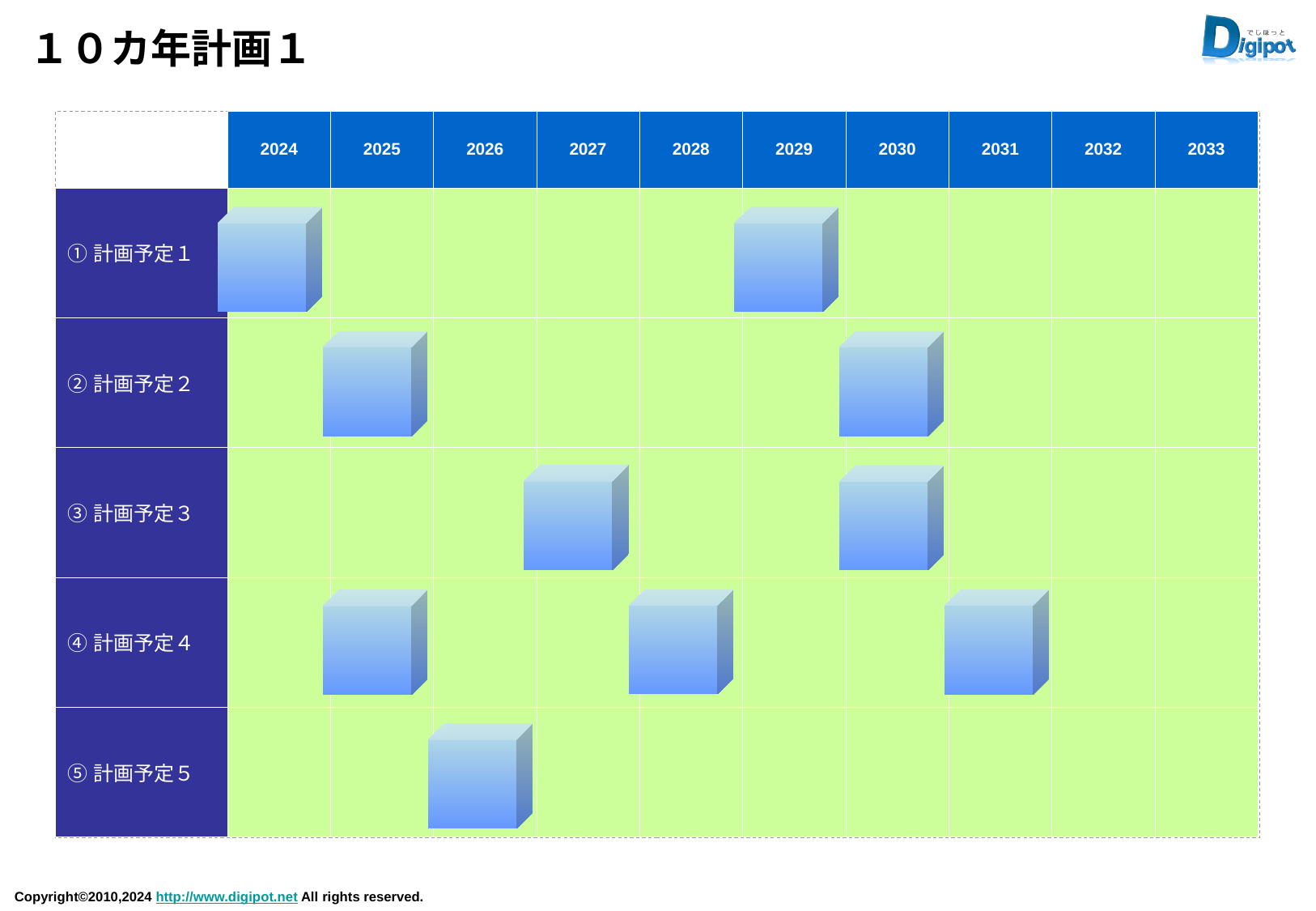

# １０カ年計画１
|  | 2024 | 2025 | 2026 | 2027 | 2028 | 2029 | 2030 | 2031 | 2032 | 2033 |
| --- | --- | --- | --- | --- | --- | --- | --- | --- | --- | --- |
| ①計画予定１ |  |  |  |  |  |  |  |  |  |  |
| ②計画予定２ |  |  |  |  |  |  |  |  |  |  |
| ③計画予定３ |  |  |  |  |  |  |  |  |  |  |
| ④計画予定４ |  |  |  |  |  |  |  |  |  |  |
| ⑤計画予定５ |  |  |  |  |  |  |  |  |  |  |